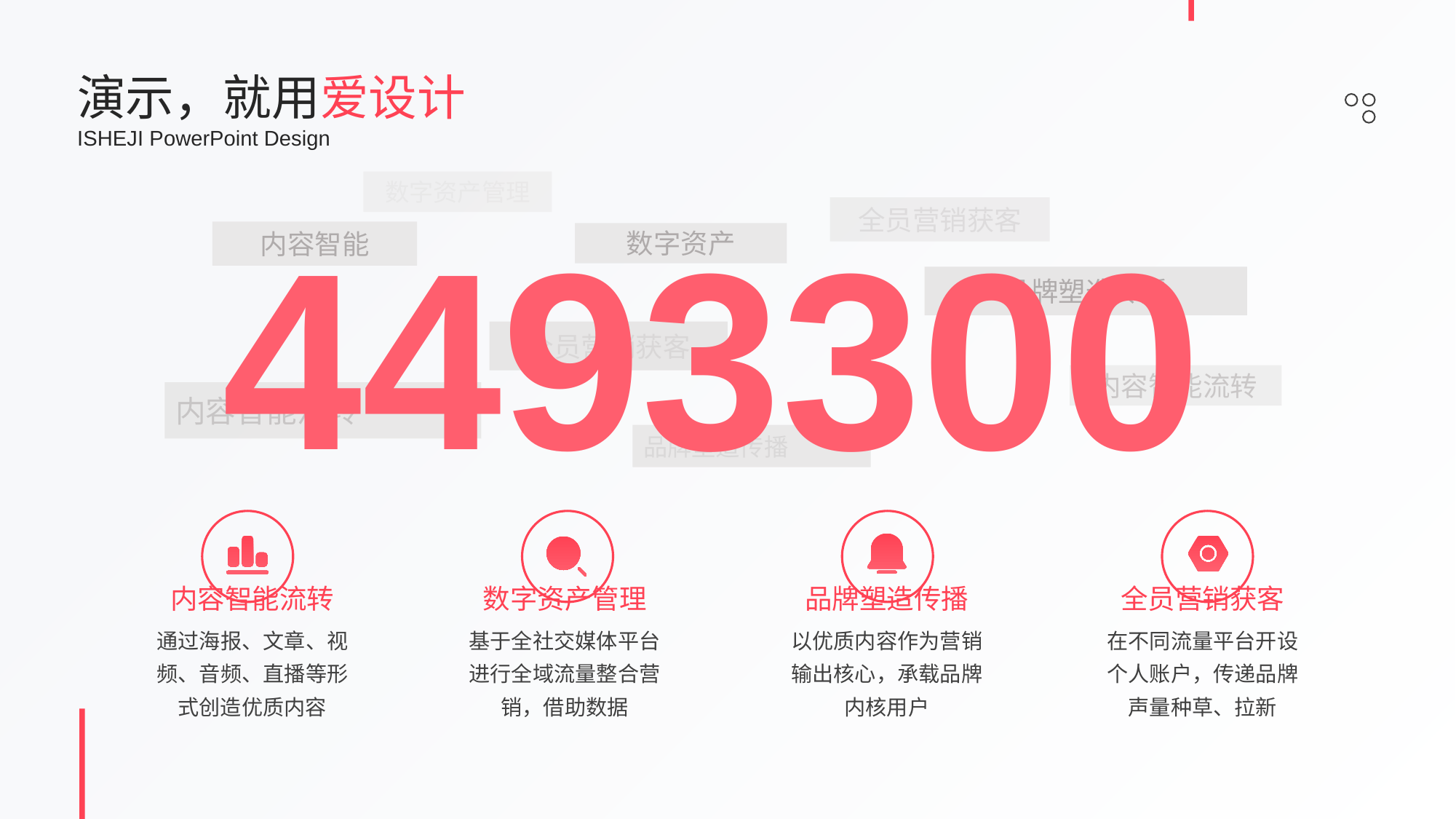

演示，就用爱设计
ISHEJI PowerPoint Design

数字资产管理
4493300
全员营销获客
内容智能
数字资产
品牌塑造传播
全员营销获客
内容智能流转
内容智能流转
品牌塑造传播

内容智能流转
数字资产管理
品牌塑造传播
全员营销获客
通过海报、文章、视频、音频、直播等形式创造优质内容
基于全社交媒体平台进行全域流量整合营销，借助数据
以优质内容作为营销输出核心，承载品牌内核用户
在不同流量平台开设个人账户，传递品牌声量种草、拉新